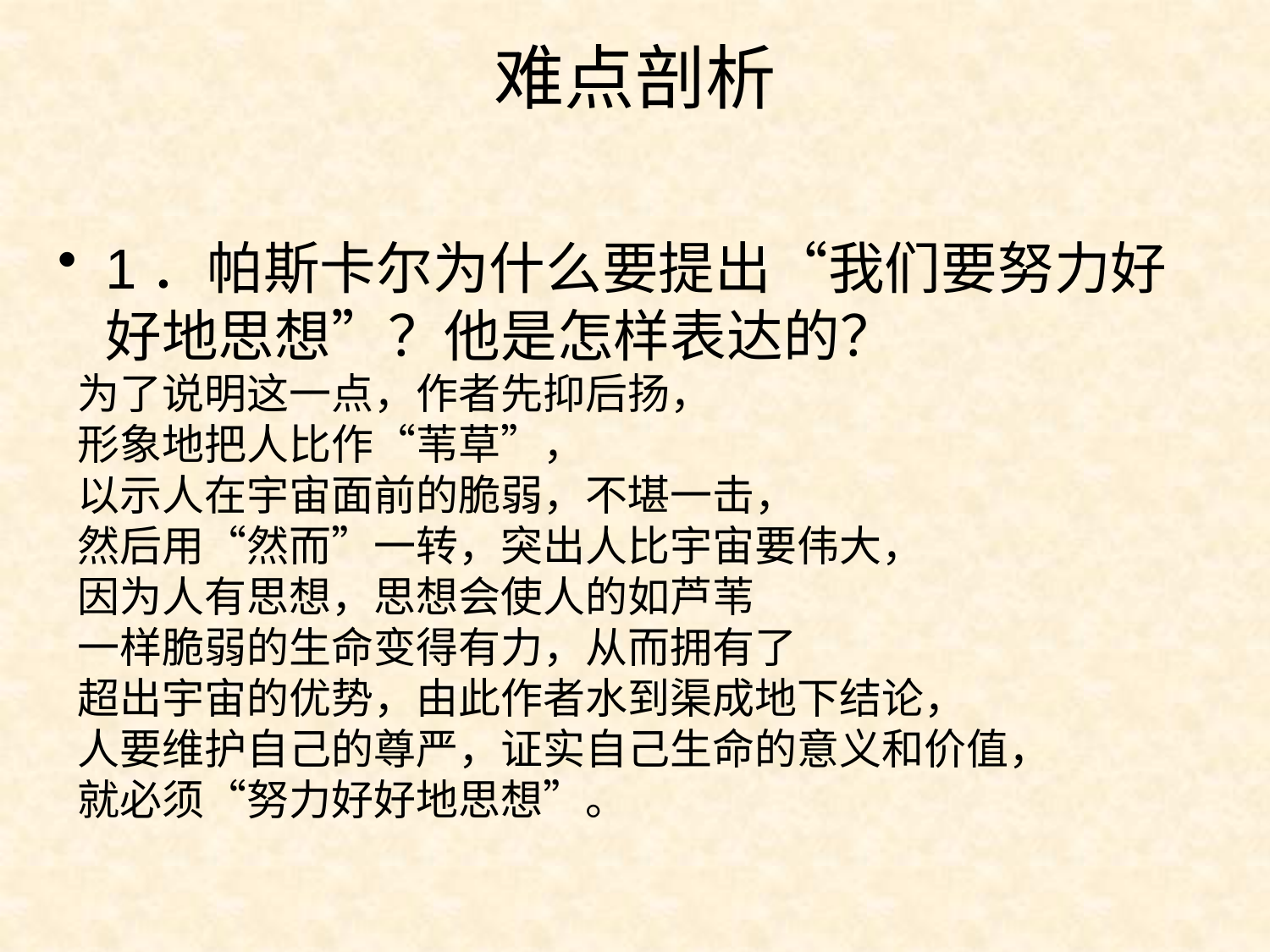

# 难点剖析
1．帕斯卡尔为什么要提出“我们要努力好好地思想”？他是怎样表达的？
为了说明这一点，作者先抑后扬，
形象地把人比作“苇草”，
以示人在宇宙面前的脆弱，不堪一击，
然后用“然而”一转，突出人比宇宙要伟大，
因为人有思想，思想会使人的如芦苇
一样脆弱的生命变得有力，从而拥有了
超出宇宙的优势，由此作者水到渠成地下结论，
人要维护自己的尊严，证实自己生命的意义和价值，
就必须“努力好好地思想”。